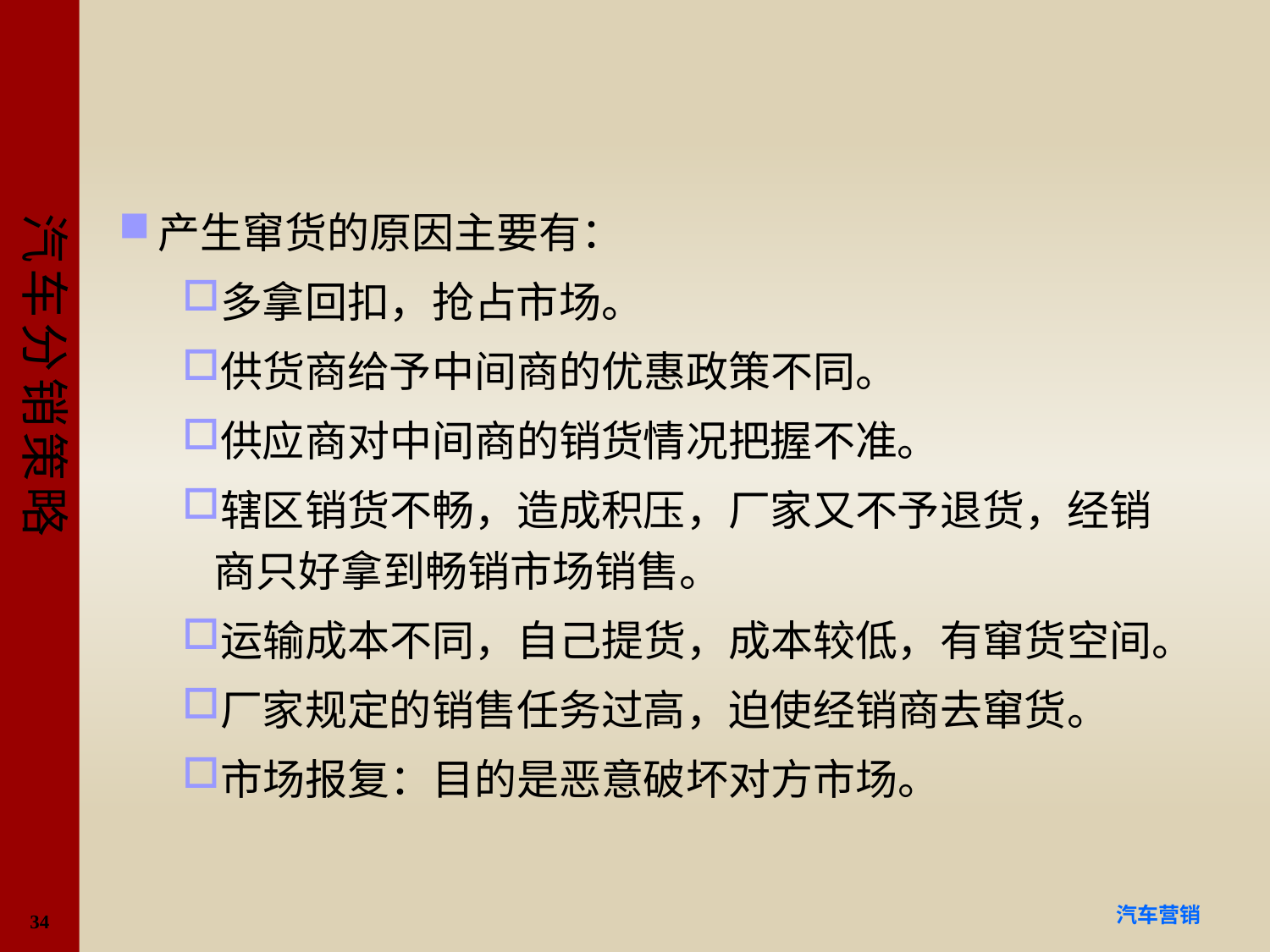

#
产生窜货的原因主要有：
多拿回扣，抢占市场。
供货商给予中间商的优惠政策不同。
供应商对中间商的销货情况把握不准。
辖区销货不畅，造成积压，厂家又不予退货，经销商只好拿到畅销市场销售。
运输成本不同，自己提货，成本较低，有窜货空间。
厂家规定的销售任务过高，迫使经销商去窜货。
市场报复：目的是恶意破坏对方市场。
34